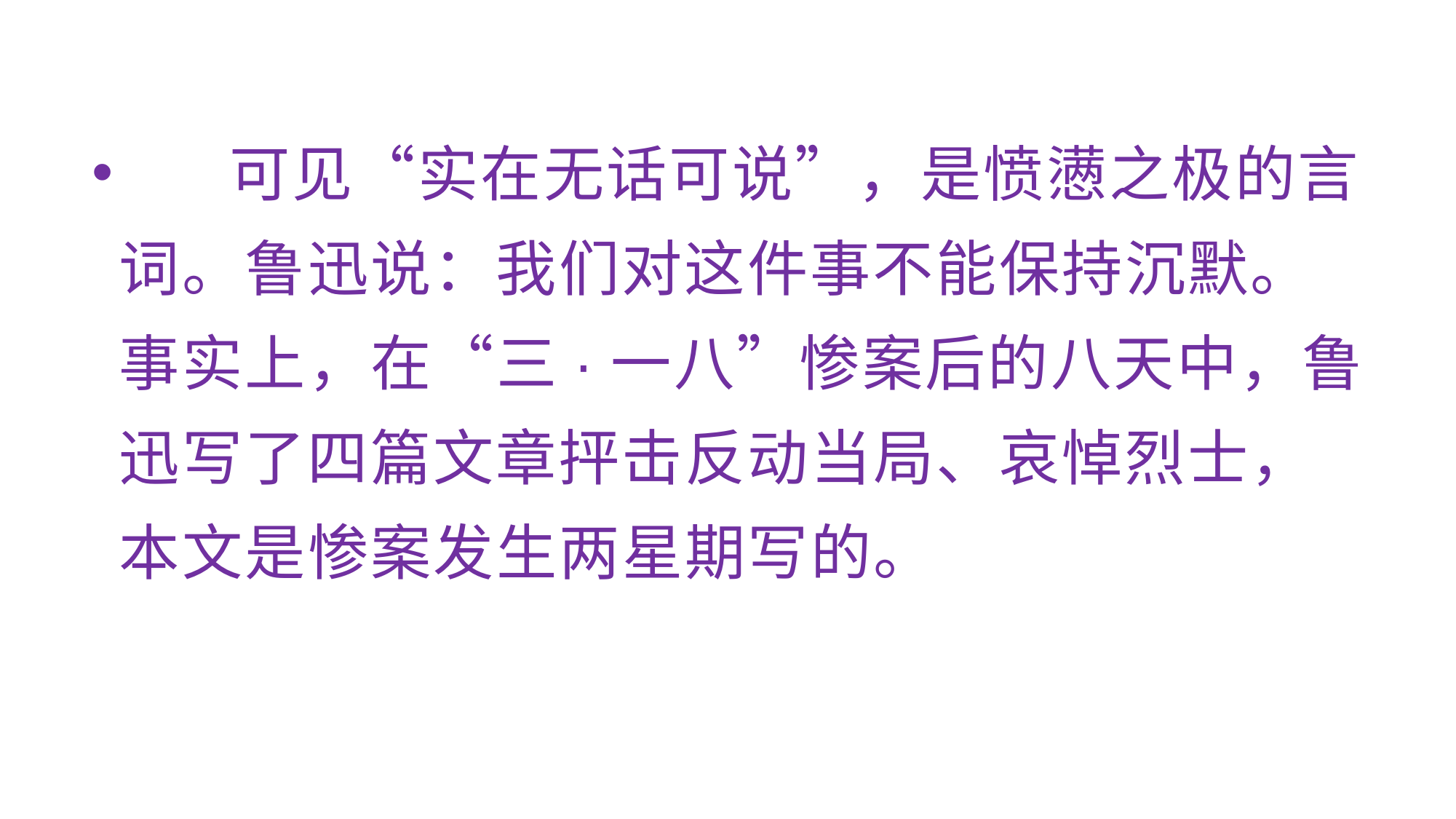

#
      可见“实在无话可说”，是愤懑之极的言词。鲁迅说：我们对这件事不能保持沉默。事实上，在“三·一八”惨案后的八天中，鲁迅写了四篇文章抨击反动当局、哀悼烈士，本文是惨案发生两星期写的。